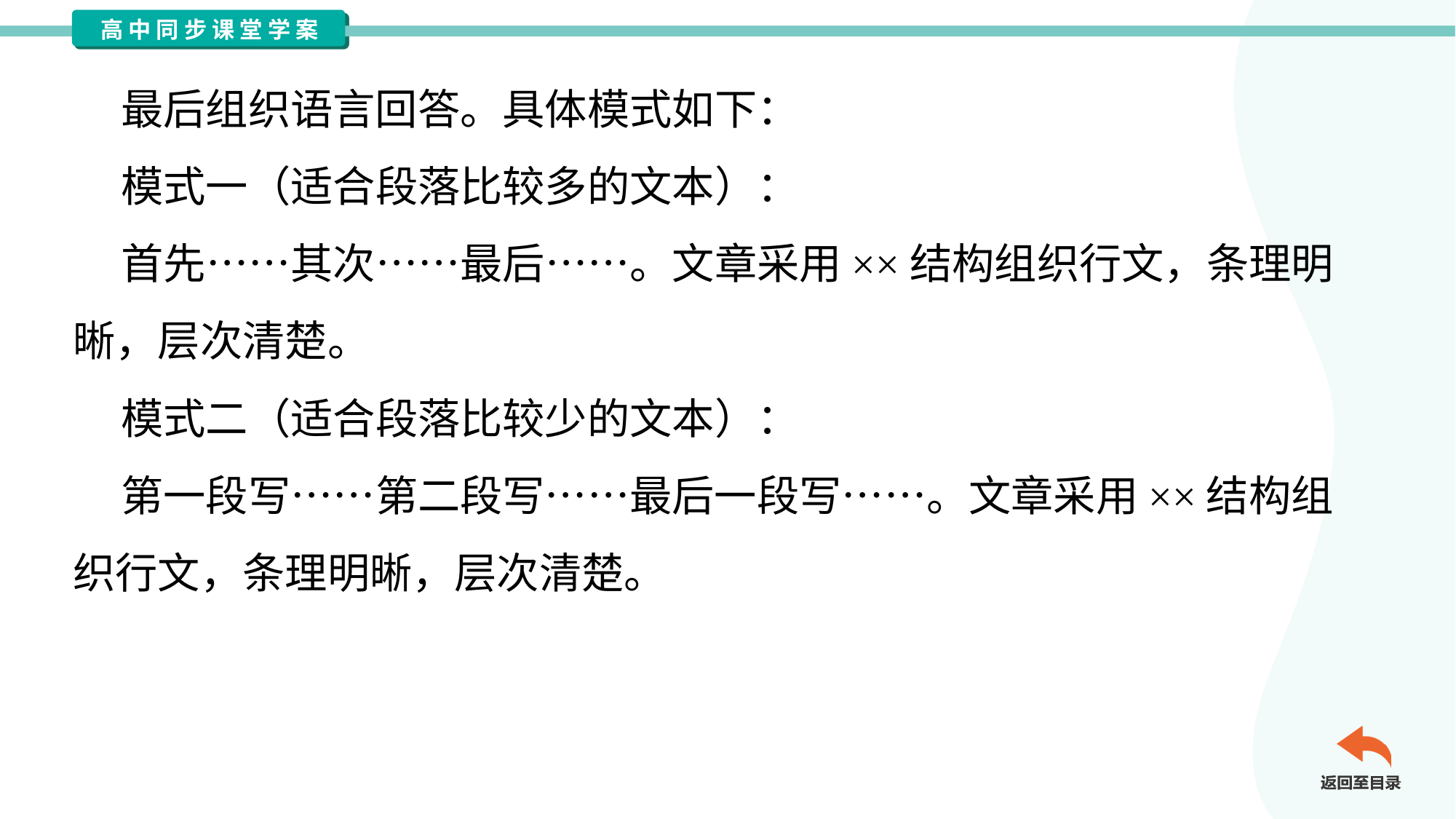

最后组织语言回答。具体模式如下：
    模式一（适合段落比较多的文本）：
    首先……其次……最后……。文章采用××结构组织行文，条理明
晰，层次清楚。
    模式二（适合段落比较少的文本）：
    第一段写……第二段写……最后一段写……。文章采用××结构组
织行文，条理明晰，层次清楚。